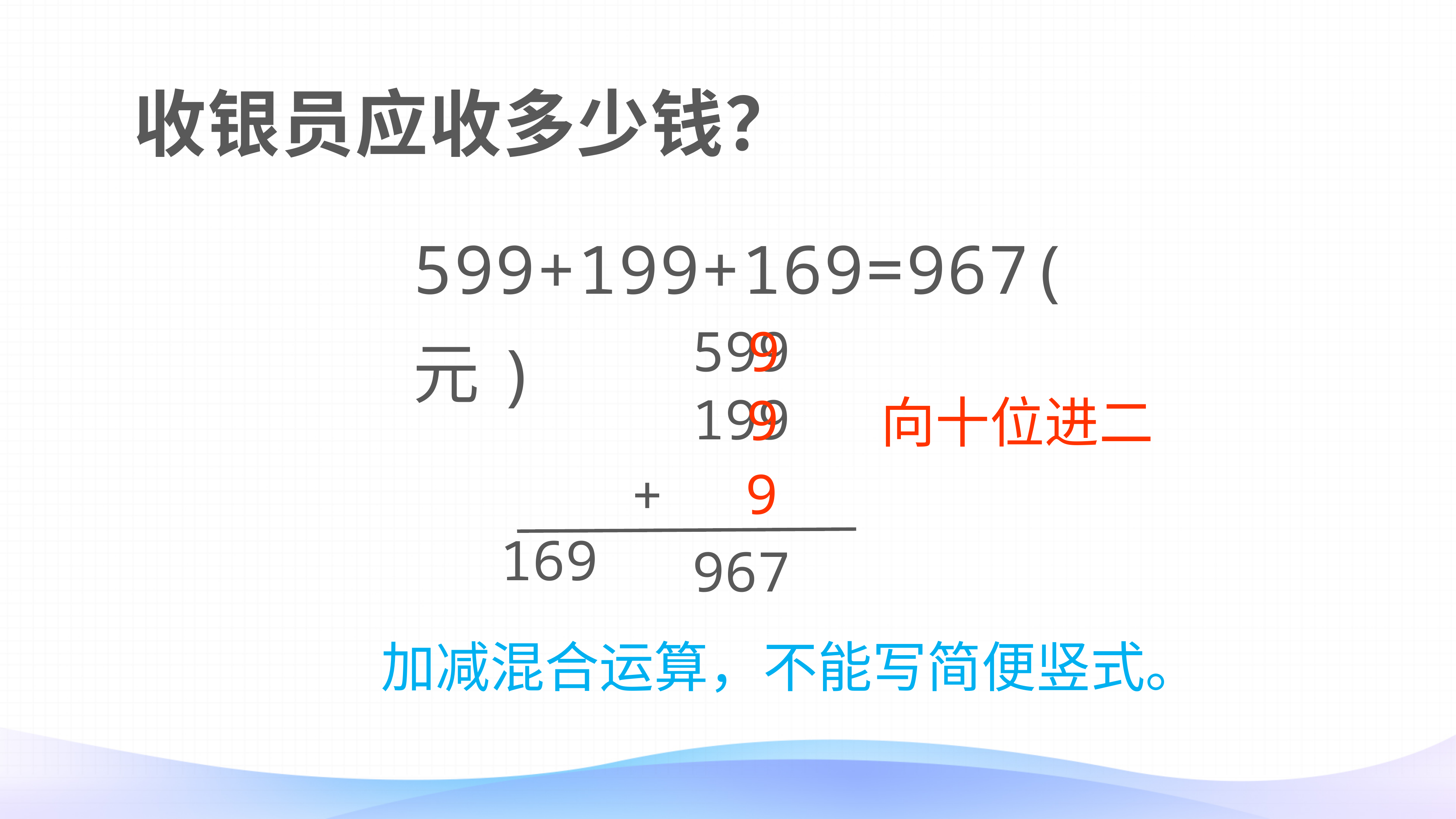

收银员应收多少钱？
599+199+169=967(元)
9
599
199
9
向十位进二
9
    +  169
967
加减混合运算，不能写简便竖式。